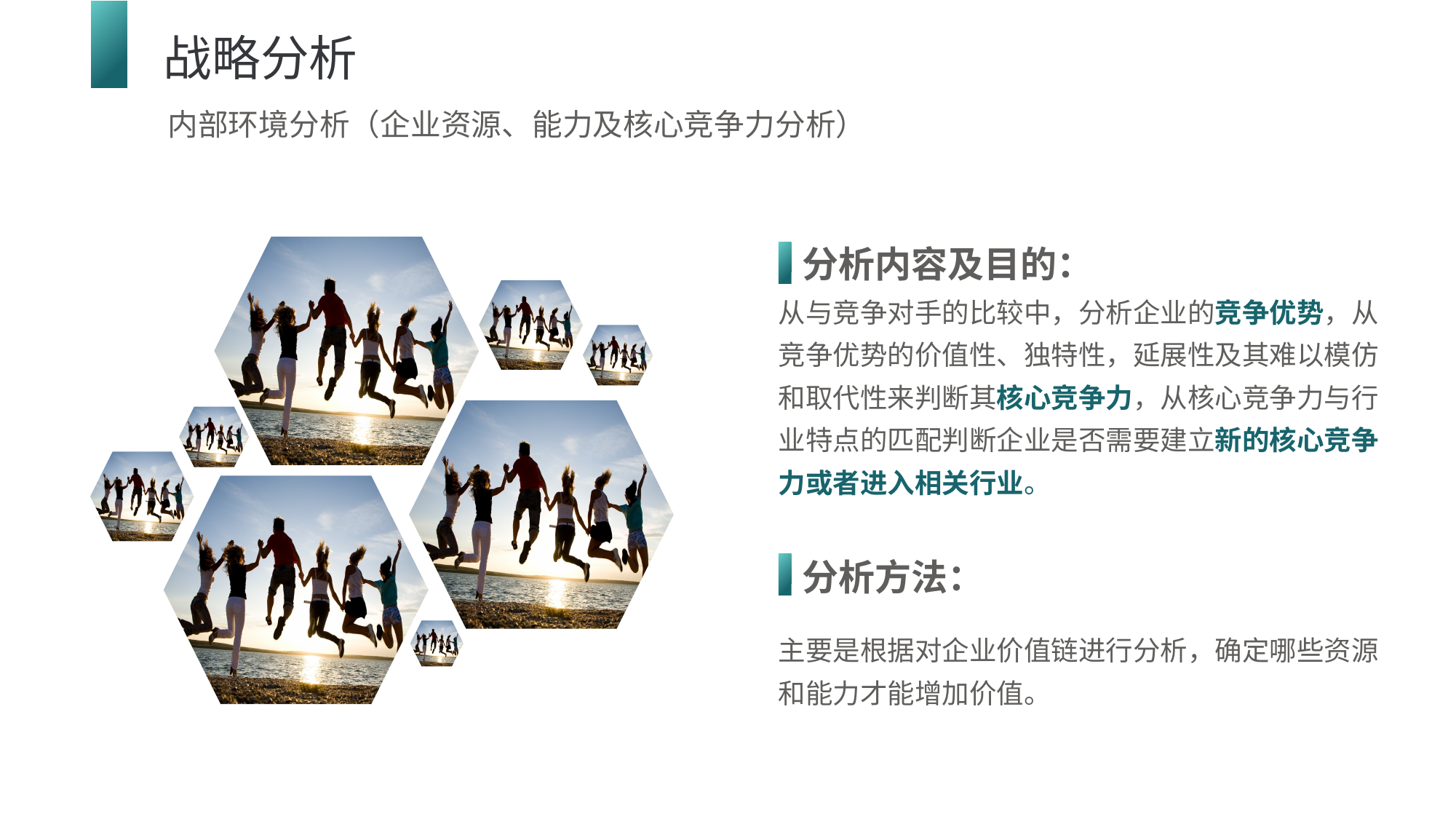

战略分析
内部环境分析（企业资源、能力及核心竞争力分析）
分析内容及目的：

从与竞争对手的比较中，分析企业的竞争优势，从竞争优势的价值性、独特性，延展性及其难以模仿和取代性来判断其核心竞争力，从核心竞争力与行业特点的匹配判断企业是否需要建立新的核心竞争力或者进入相关行业。
分析方法：

主要是根据对企业价值链进行分析，确定哪些资源和能力才能增加价值。